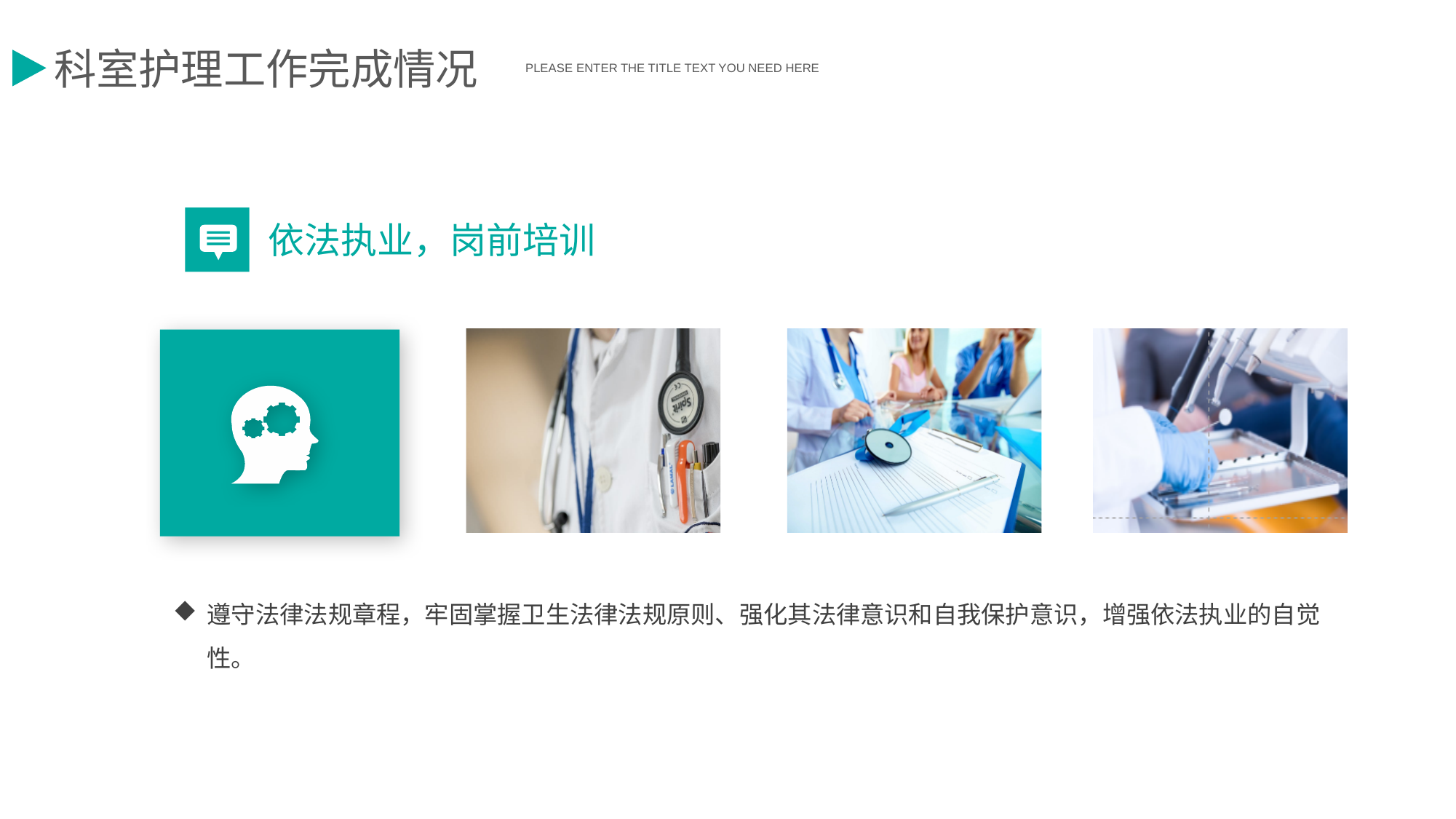

科室护理工作完成情况

PLEASE ENTER THE TITLE TEXT YOU NEED HERE

依法执业，岗前培训

遵守法律法规章程，牢固掌握卫生法律法规原则、强化其法律意识和自我保护意识，增强依法执业的自觉性。